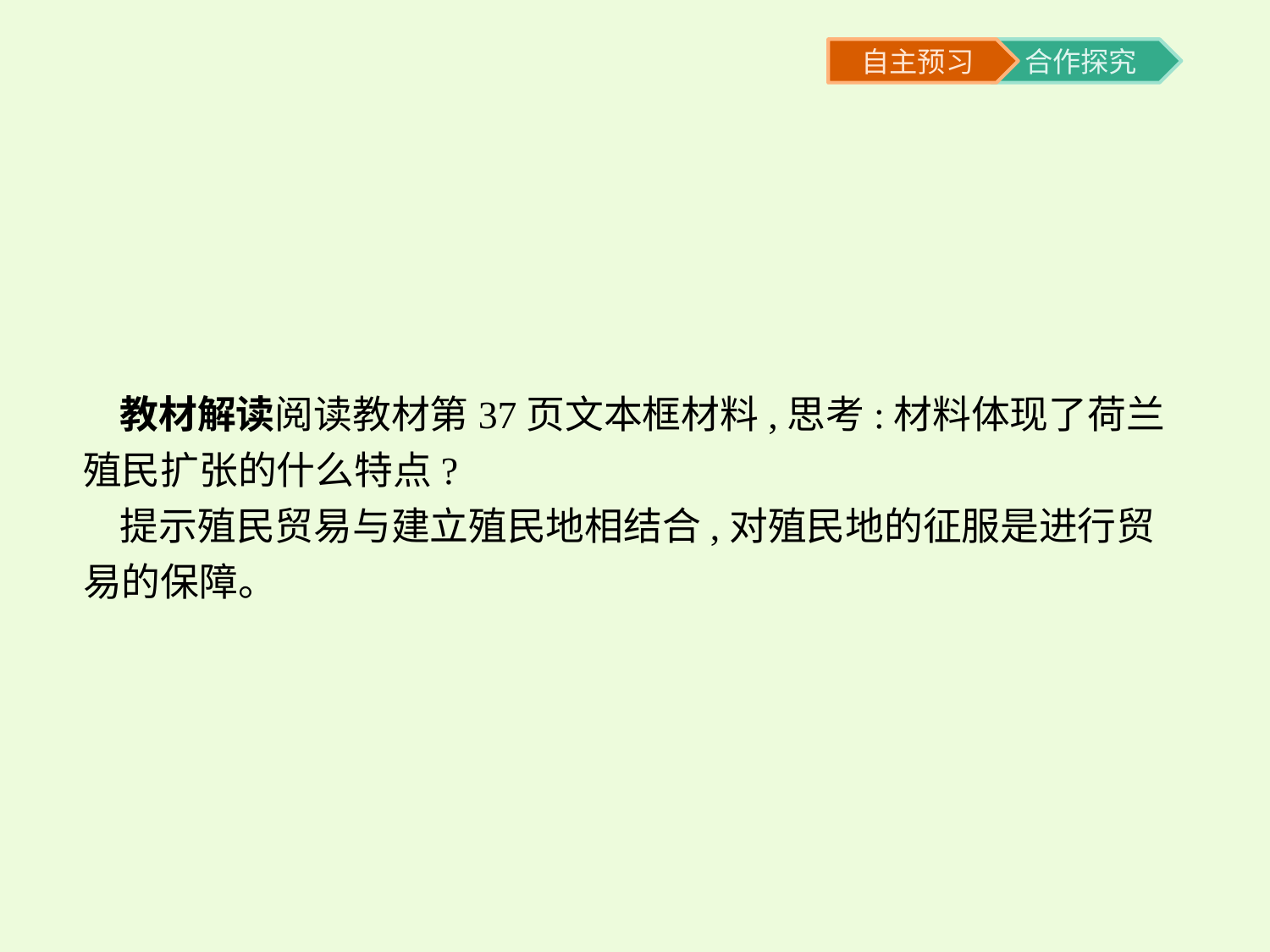

教材解读阅读教材第37页文本框材料,思考:材料体现了荷兰殖民扩张的什么特点?
提示殖民贸易与建立殖民地相结合,对殖民地的征服是进行贸易的保障。